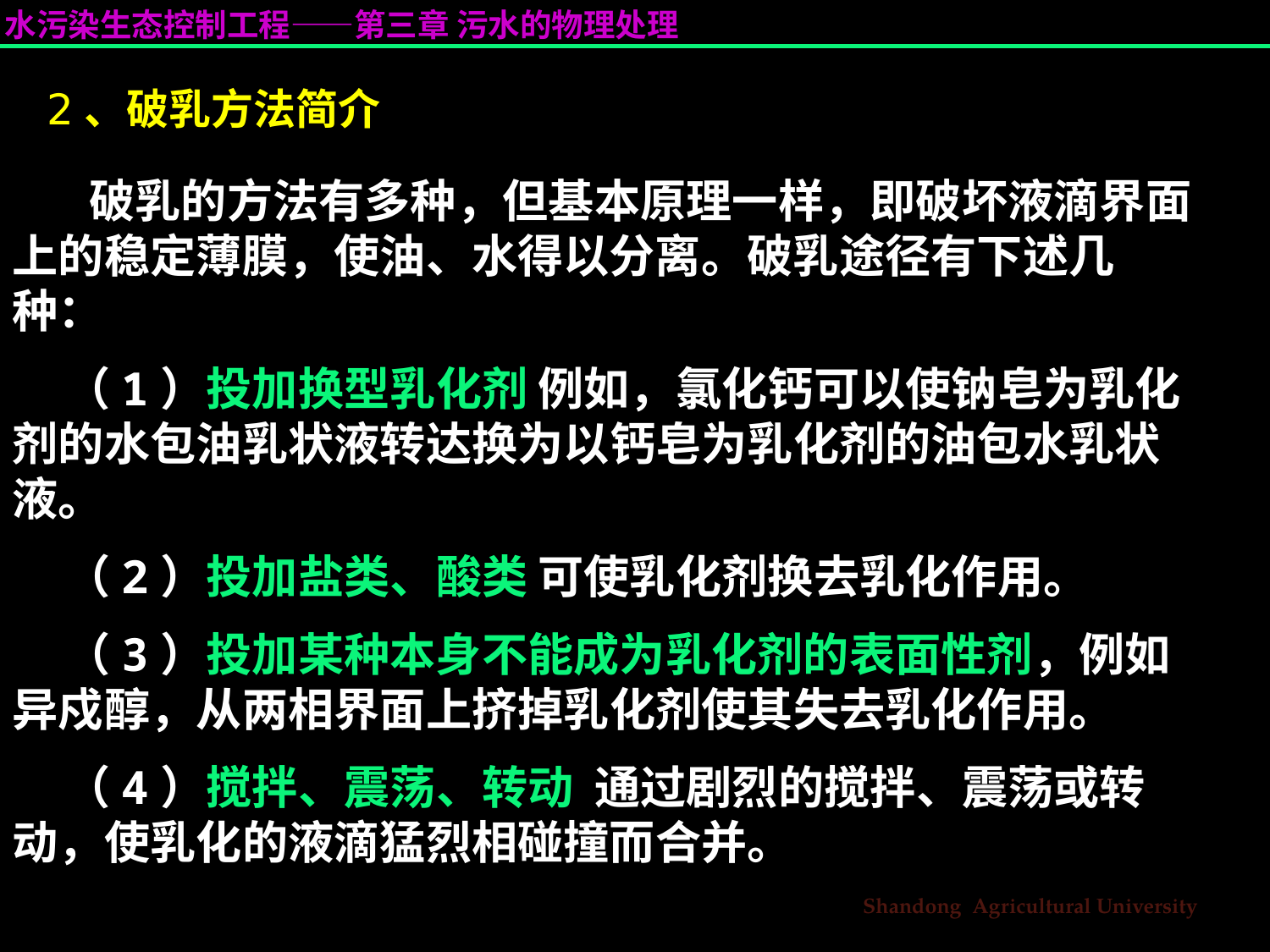

2、破乳方法简介
       破乳的方法有多种，但基本原理一样，即破坏液滴界面上的稳定薄膜，使油、水得以分离。破乳途径有下述几种：
    （1）投加换型乳化剂 例如，氯化钙可以使钠皂为乳化剂的水包油乳状液转达换为以钙皂为乳化剂的油包水乳状液。
    （2）投加盐类、酸类 可使乳化剂换去乳化作用。
    （3）投加某种本身不能成为乳化剂的表面性剂，例如异戍醇，从两相界面上挤掉乳化剂使其失去乳化作用。
    （4）搅拌、震荡、转动  通过剧烈的搅拌、震荡或转动，使乳化的液滴猛烈相碰撞而合并。